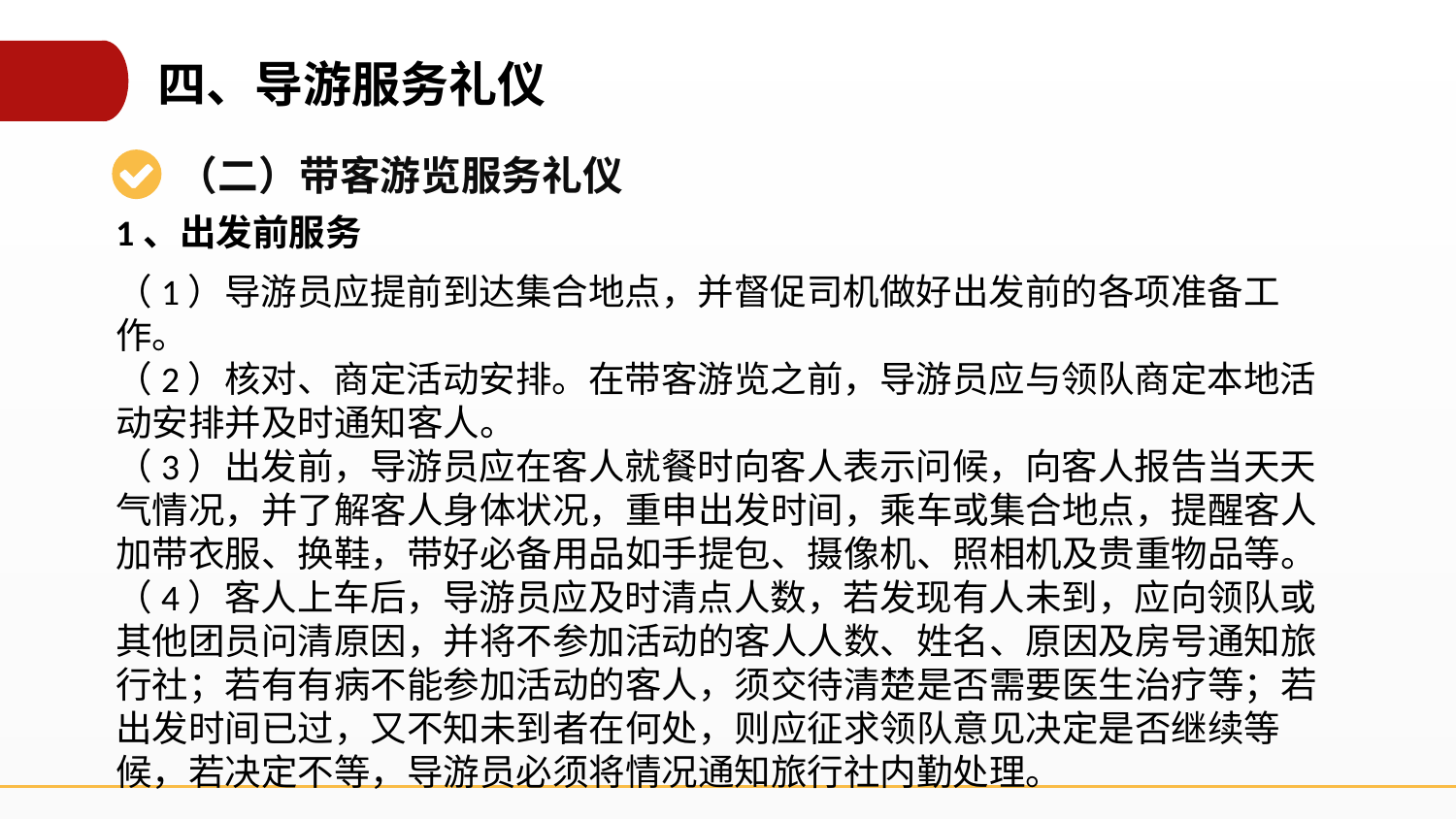

四、导游服务礼仪

（二）带客游览服务礼仪
1、出发前服务
（1）导游员应提前到达集合地点，并督促司机做好出发前的各项准备工作。
（2）核对、商定活动安排。在带客游览之前，导游员应与领队商定本地活动安排并及时通知客人。
（3）出发前，导游员应在客人就餐时向客人表示问候，向客人报告当天天气情况，并了解客人身体状况，重申出发时间，乘车或集合地点，提醒客人加带衣服、换鞋，带好必备用品如手提包、摄像机、照相机及贵重物品等。
（4）客人上车后，导游员应及时清点人数，若发现有人未到，应向领队或其他团员问清原因，并将不参加活动的客人人数、姓名、原因及房号通知旅行社；若有有病不能参加活动的客人，须交待清楚是否需要医生治疗等；若出发时间已过，又不知未到者在何处，则应征求领队意见决定是否继续等候，若决定不等，导游员必须将情况通知旅行社内勤处理。